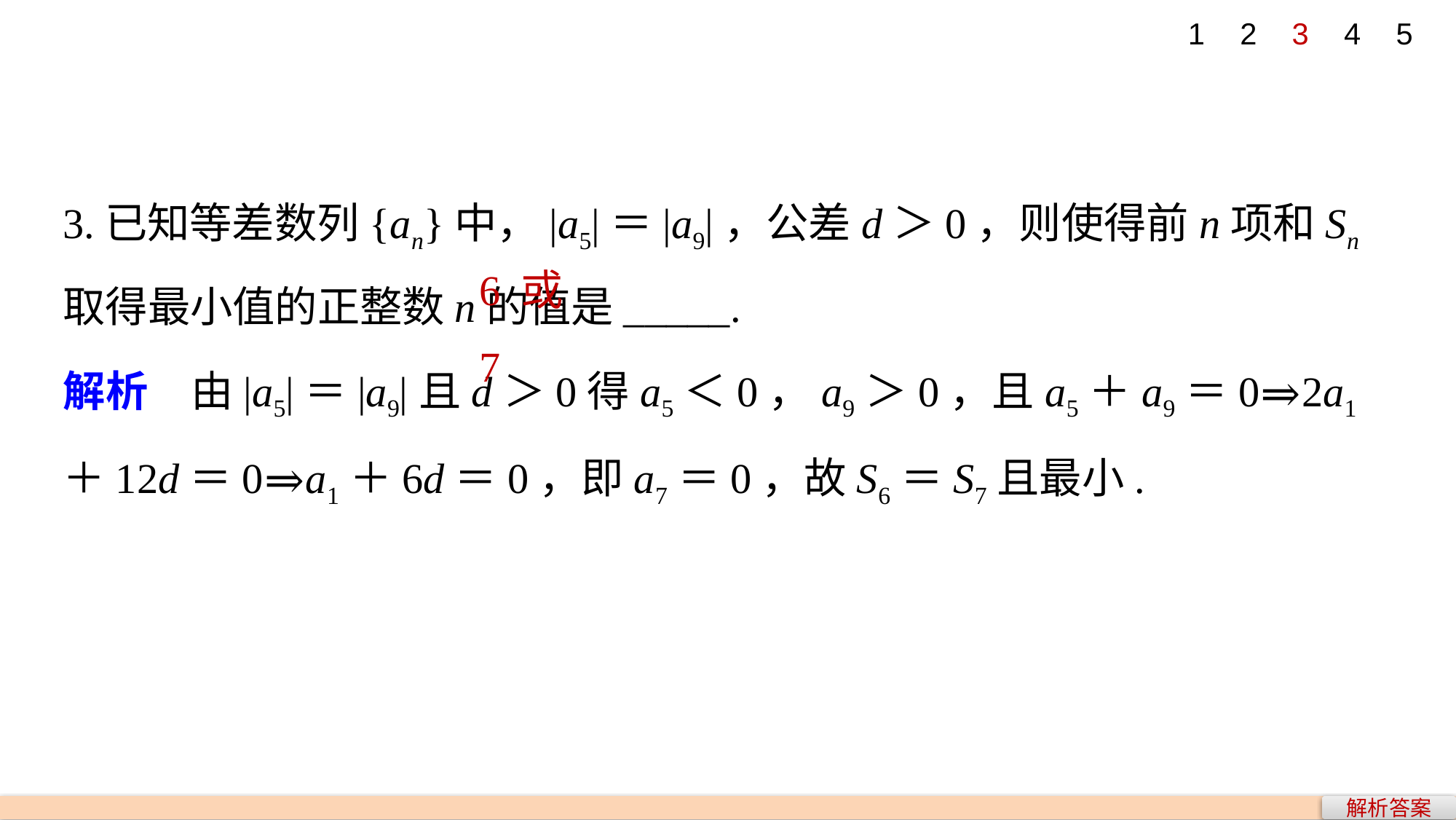

1
2
3
4
5
3.已知等差数列{an}中，|a5|＝|a9|，公差d＞0，则使得前n项和Sn取得最小值的正整数n的值是_____.
6或7
解析　由|a5|＝|a9|且d＞0得a5＜0，a9＞0，且a5＋a9＝0⇒2a1＋12d＝0⇒a1＋6d＝0，即a7＝0，故S6＝S7且最小.
解析答案